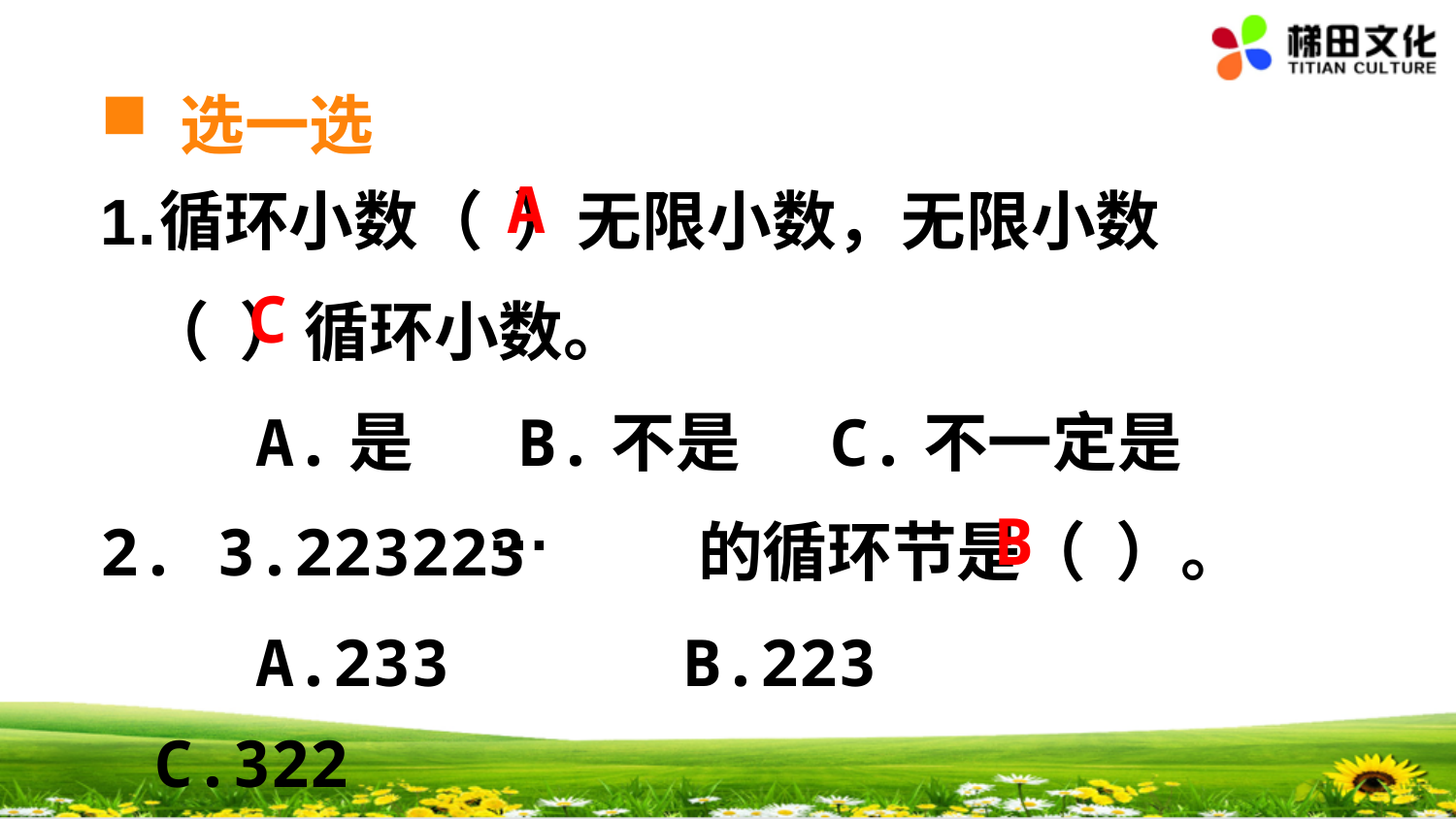

选一选
循环小数（  ）无限小数，无限小数
  （  ）循环小数。
    A.是      B.不是     C.不一定是
2. 3.223223    的循环节是（  ）。
    A.233      B.223       C.322
A
C
…
B